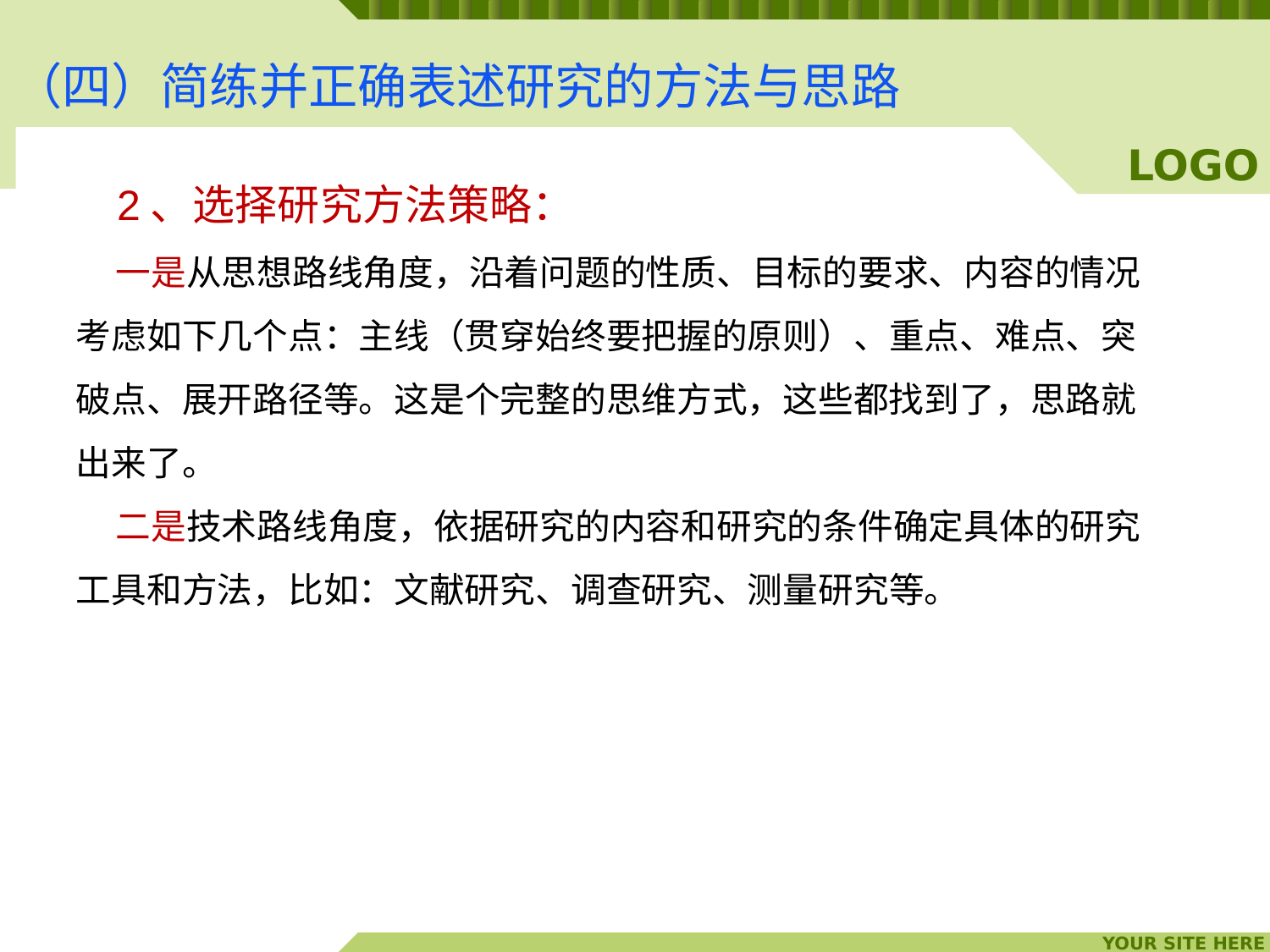

# （四）简练并正确表述研究的方法与思路

    2、选择研究方法策略：
    一是从思想路线角度，沿着问题的性质、目标的要求、内容的情况考虑如下几个点：主线（贯穿始终要把握的原则）、重点、难点、突破点、展开路径等。这是个完整的思维方式，这些都找到了，思路就出来了。
    二是技术路线角度，依据研究的内容和研究的条件确定具体的研究工具和方法，比如：文献研究、调查研究、测量研究等。